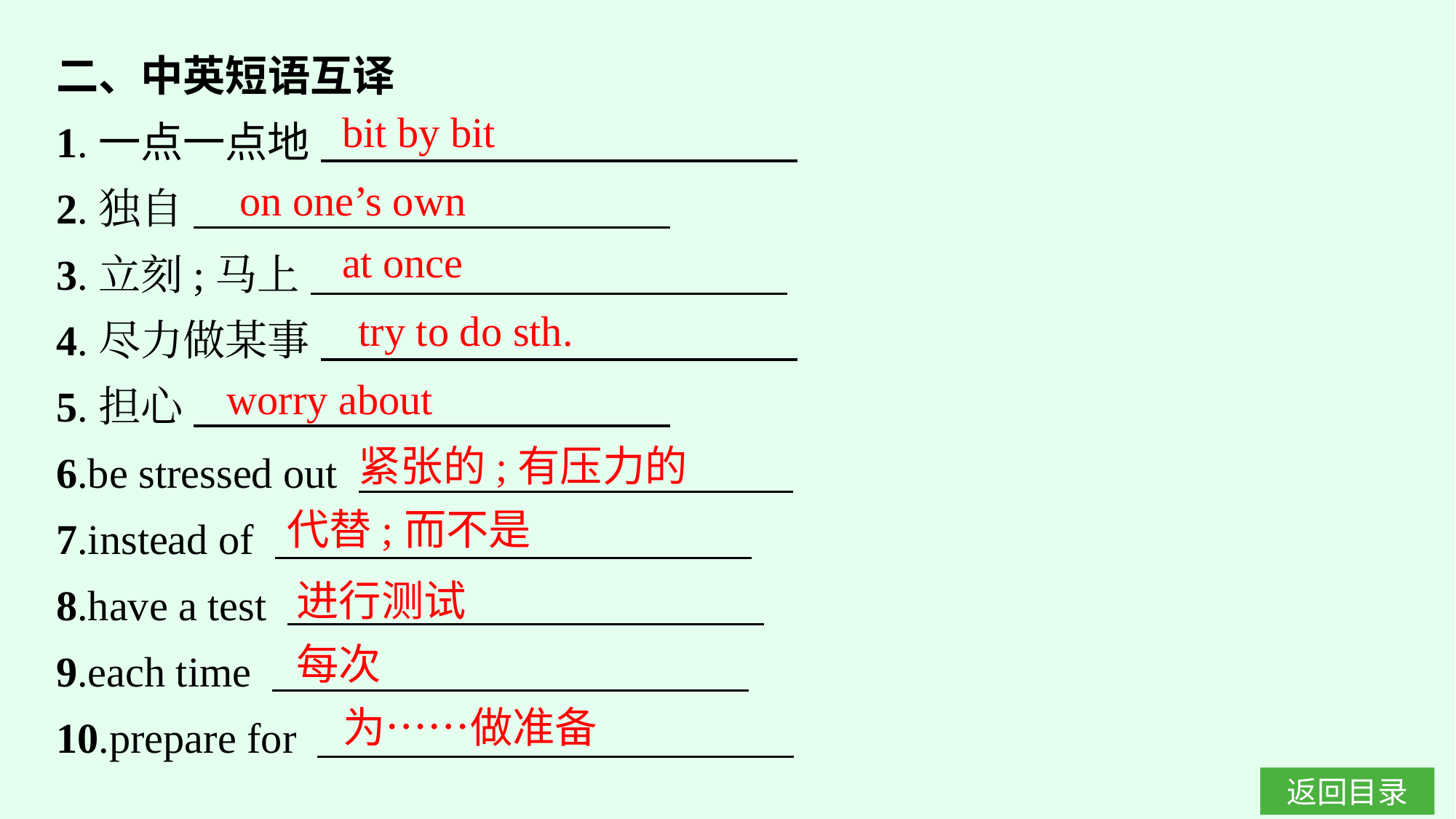

二、中英短语互译
1.一点一点地
2.独自
3.立刻;马上
4.尽力做某事
5.担心
6.be stressed out
7.instead of
8.have a test
9.each time
10.prepare for
bit by bit
on one’s own
at once
try to do sth.
worry about
紧张的;有压力的
代替;而不是
进行测试
每次
为……做准备